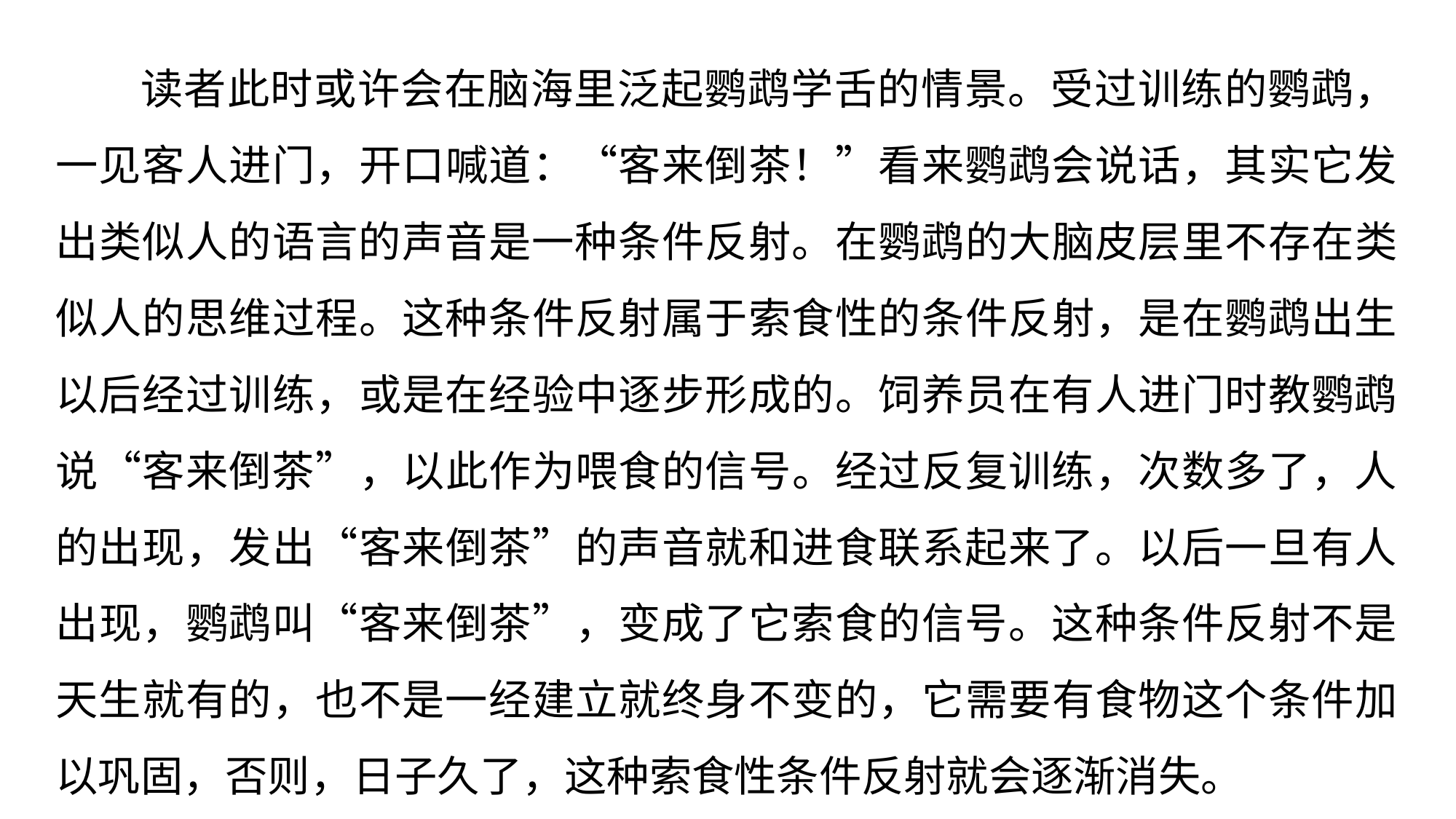

读者此时或许会在脑海里泛起鹦鹉学舌的情景。受过训练的鹦鹉，一见客人进门，开口喊道：“客来倒茶！”看来鹦鹉会说话，其实它发出类似人的语言的声音是一种条件反射。在鹦鹉的大脑皮层里不存在类似人的思维过程。这种条件反射属于索食性的条件反射，是在鹦鹉出生以后经过训练，或是在经验中逐步形成的。饲养员在有人进门时教鹦鹉说“客来倒茶”，以此作为喂食的信号。经过反复训练，次数多了，人的出现，发出“客来倒茶”的声音就和进食联系起来了。以后一旦有人出现，鹦鹉叫“客来倒茶”，变成了它索食的信号。这种条件反射不是天生就有的，也不是一经建立就终身不变的，它需要有食物这个条件加以巩固，否则，日子久了，这种索食性条件反射就会逐渐消失。